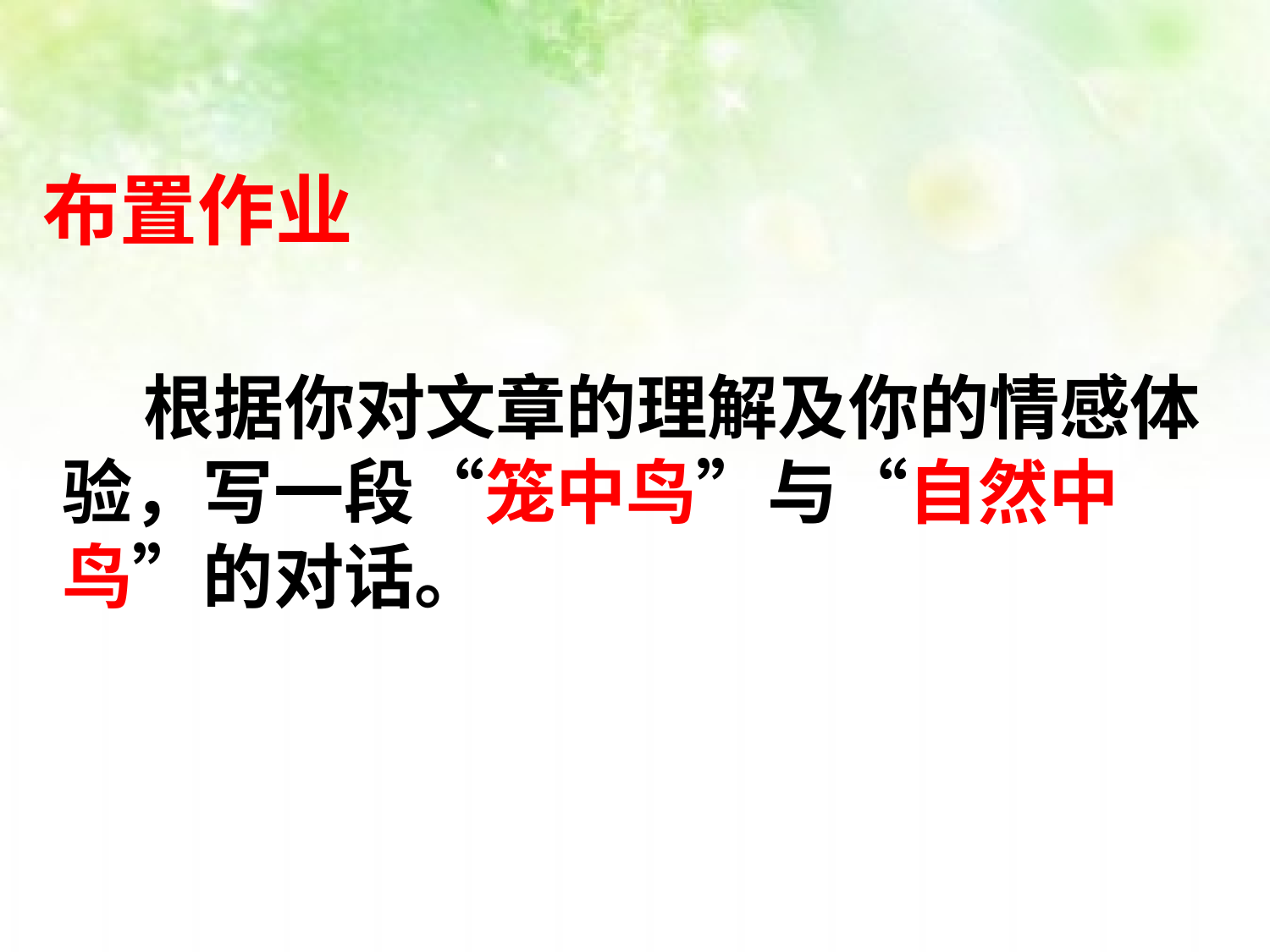

# 布置作业
    根据你对文章的理解及你的情感体验，写一段“笼中鸟”与“自然中鸟”的对话。